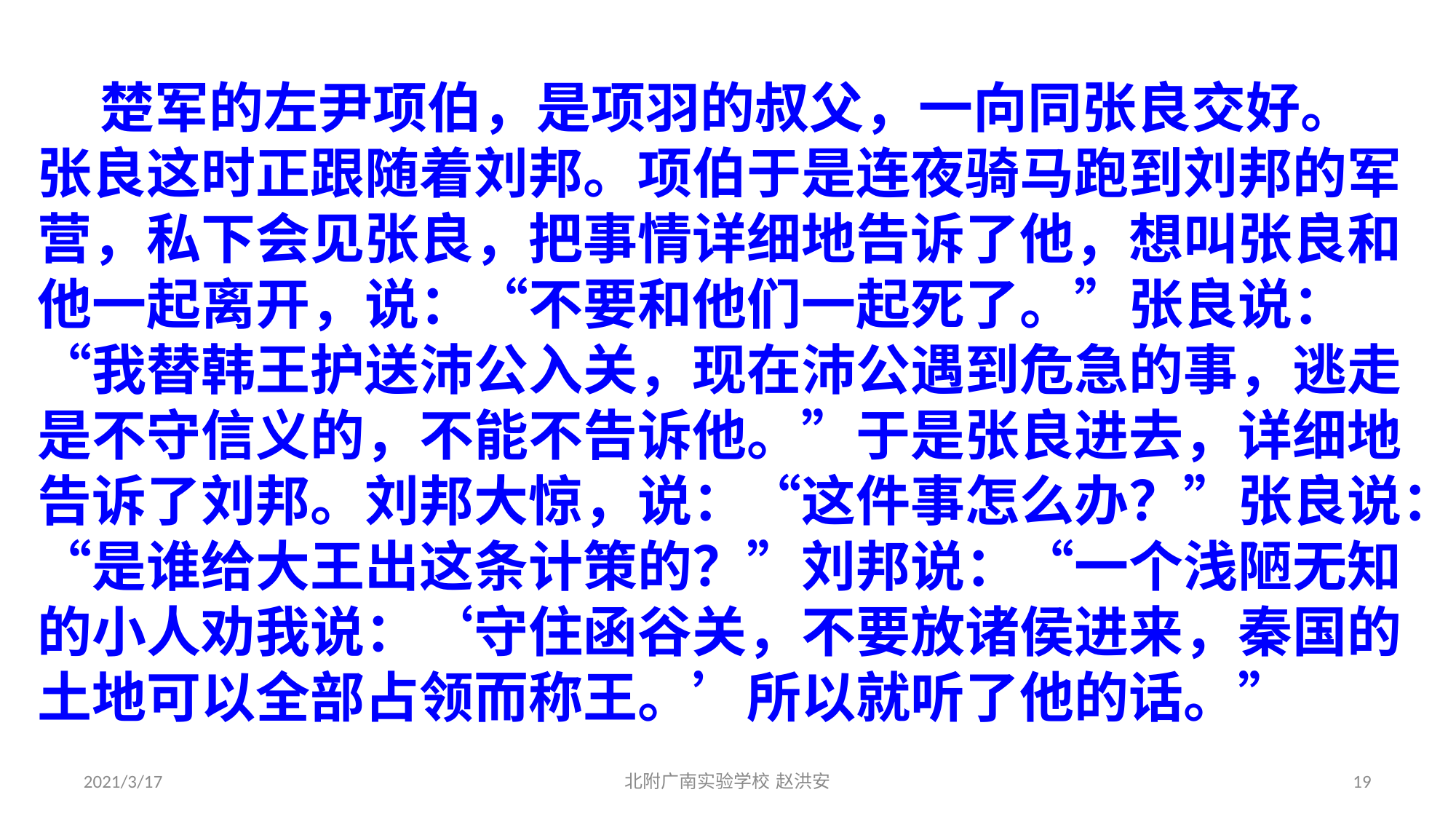

楚军的左尹项伯，是项羽的叔父，一向同张良交好。张良这时正跟随着刘邦。项伯于是连夜骑马跑到刘邦的军营，私下会见张良，把事情详细地告诉了他，想叫张良和他一起离开，说：“不要和他们一起死了。”张良说：“我替韩王护送沛公入关，现在沛公遇到危急的事，逃走是不守信义的，不能不告诉他。”于是张良进去，详细地告诉了刘邦。刘邦大惊，说：“这件事怎么办？”张良说：“是谁给大王出这条计策的？”刘邦说：“一个浅陋无知的小人劝我说：‘守住函谷关，不要放诸侯进来，秦国的土地可以全部占领而称王。’所以就听了他的话。”
2021/3/17
北附广南实验学校 赵洪安
19